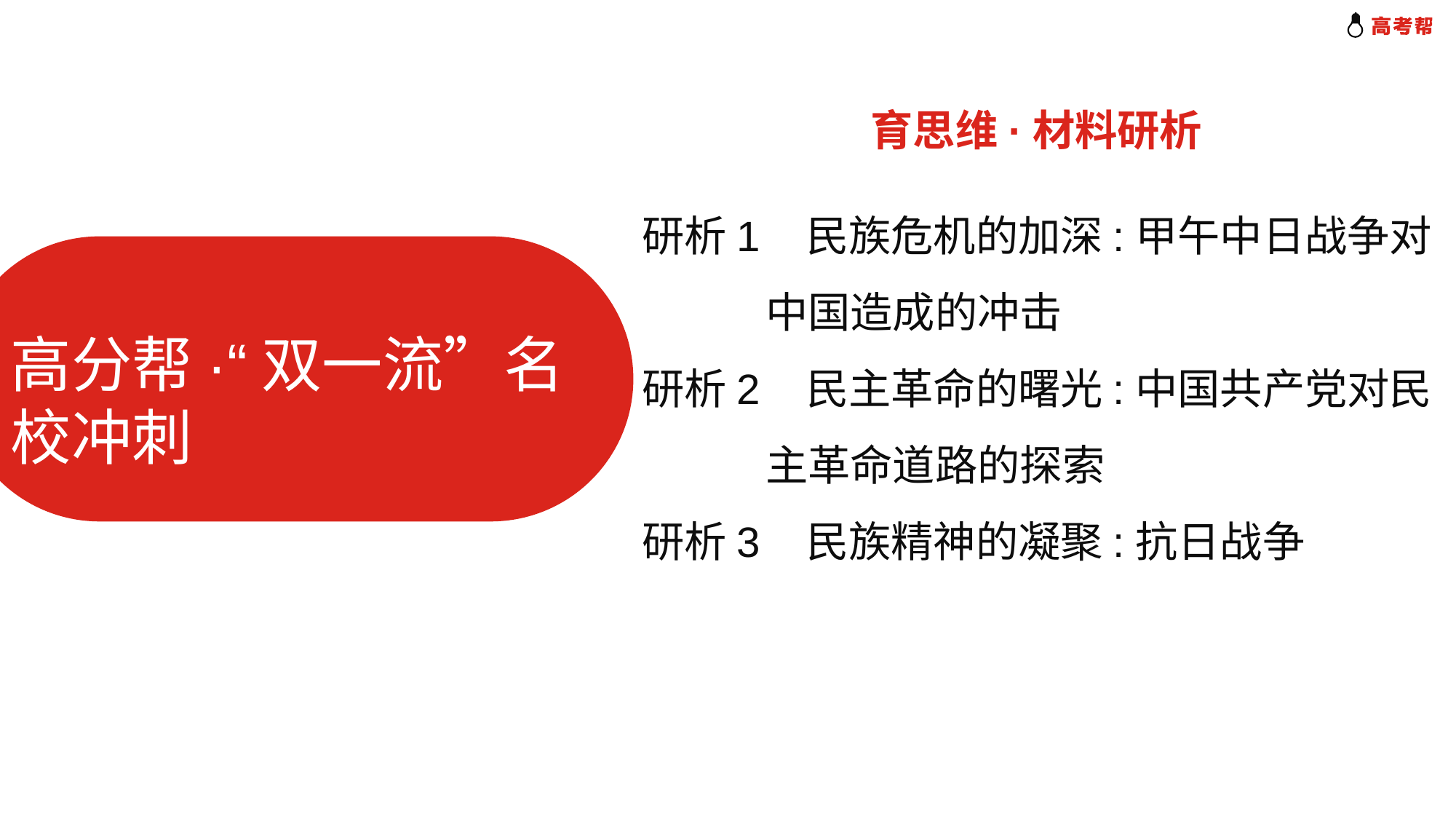

育思维·材料研析

高分帮·“双一流”名校冲刺
研析1   民族危机的加深:甲午中日战争对
            中国造成的冲击
研析2   民主革命的曙光:中国共产党对民
            主革命道路的探索
研析3   民族精神的凝聚:抗日战争